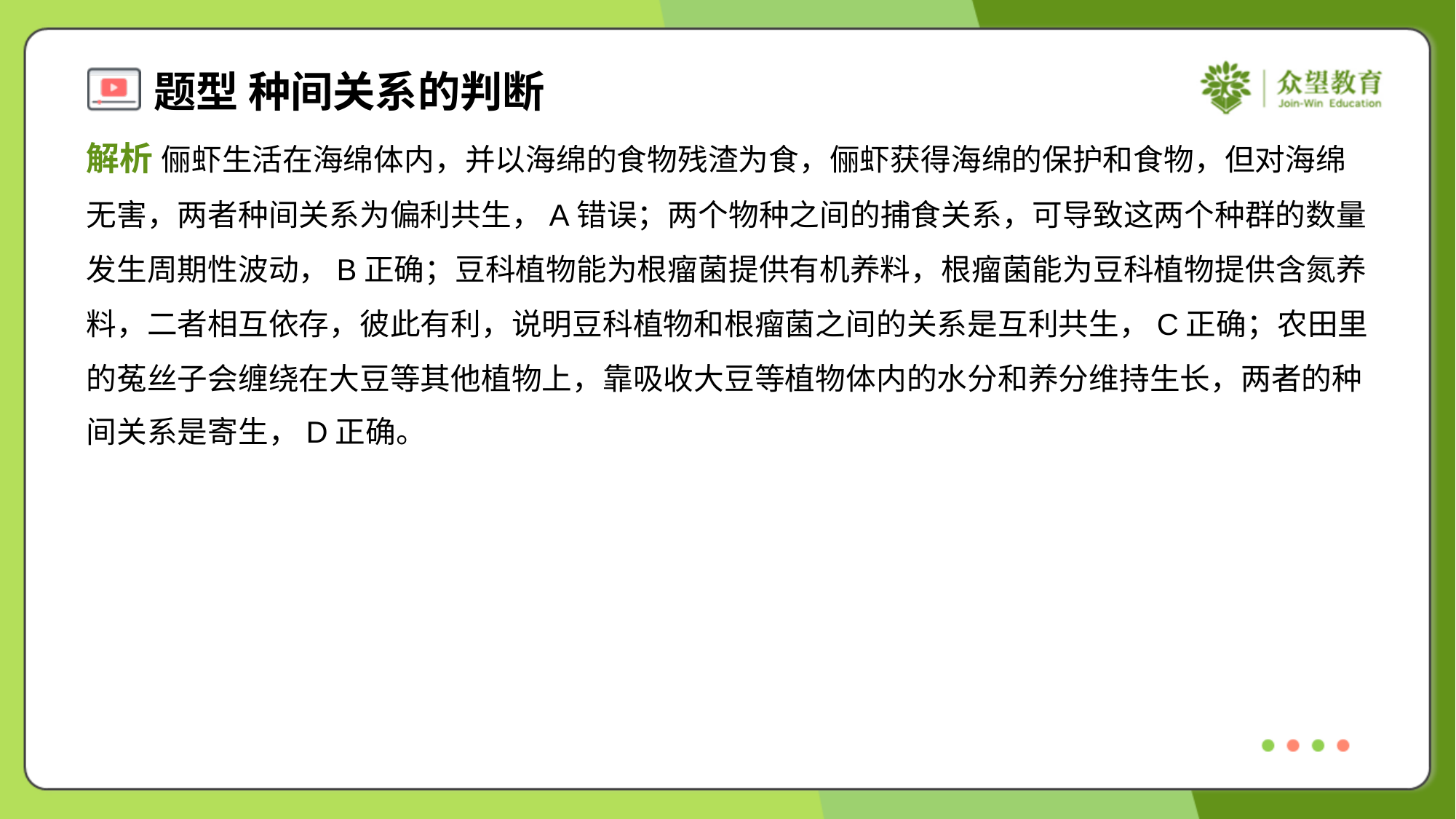

解析 俪虾生活在海绵体内，并以海绵的食物残渣为食，俪虾获得海绵的保护和食物，但对海绵
无害，两者种间关系为偏利共生，A错误；两个物种之间的捕食关系，可导致这两个种群的数量
发生周期性波动，B正确；豆科植物能为根瘤菌提供有机养料，根瘤菌能为豆科植物提供含氮养
料，二者相互依存，彼此有利，说明豆科植物和根瘤菌之间的关系是互利共生，C正确；农田里
的菟丝子会缠绕在大豆等其他植物上，靠吸收大豆等植物体内的水分和养分维持生长，两者的种
间关系是寄生，D正确。